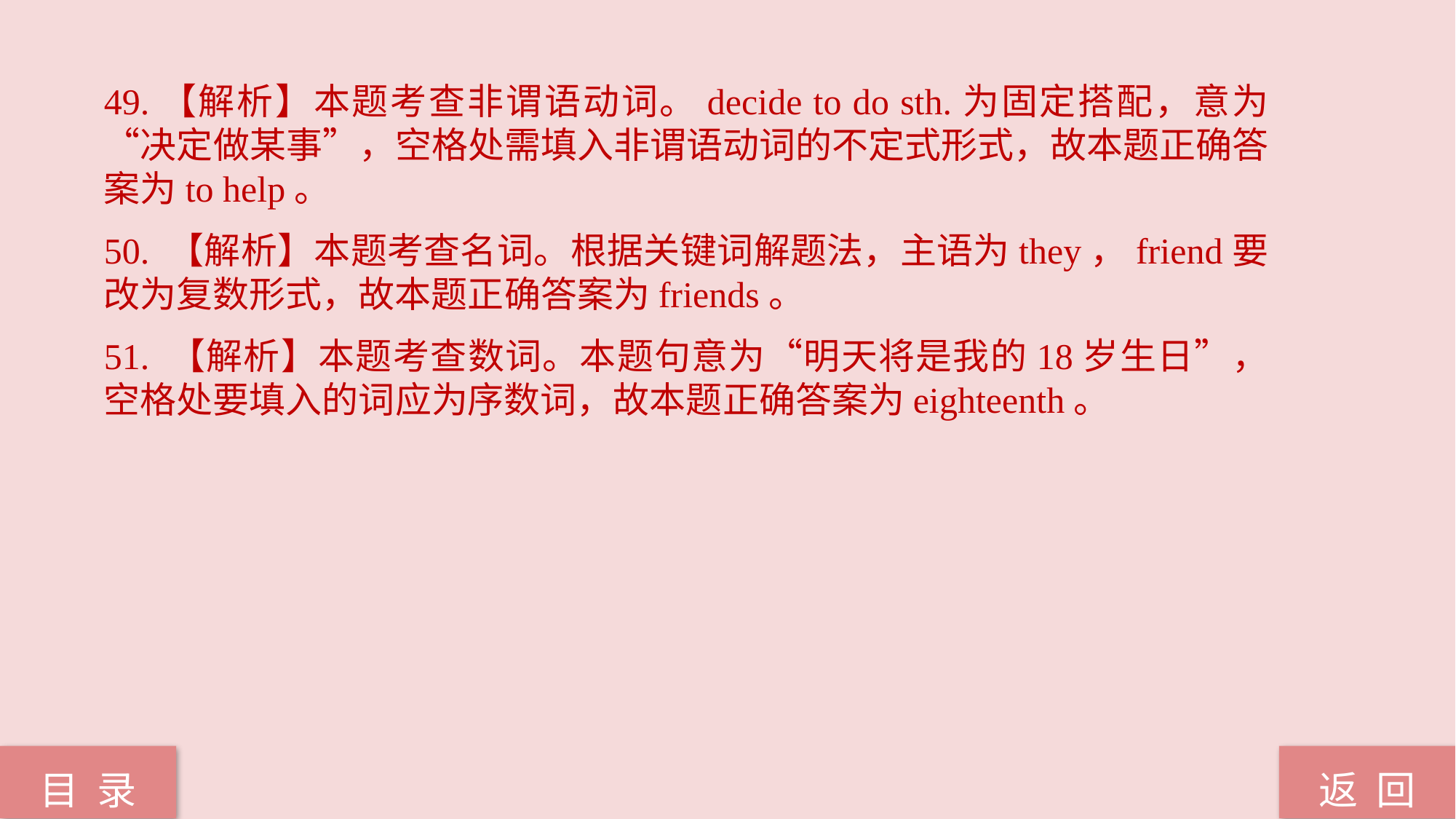

49.【解析】本题考查非谓语动词。decide to do sth.为固定搭配，意为“决定做某事”，空格处需填入非谓语动词的不定式形式，故本题正确答案为to help。
50. 【解析】本题考查名词。根据关键词解题法，主语为they，friend要改为复数形式，故本题正确答案为friends。
51. 【解析】本题考查数词。本题句意为“明天将是我的18岁生日”，空格处要填入的词应为序数词，故本题正确答案为eighteenth。
返  回